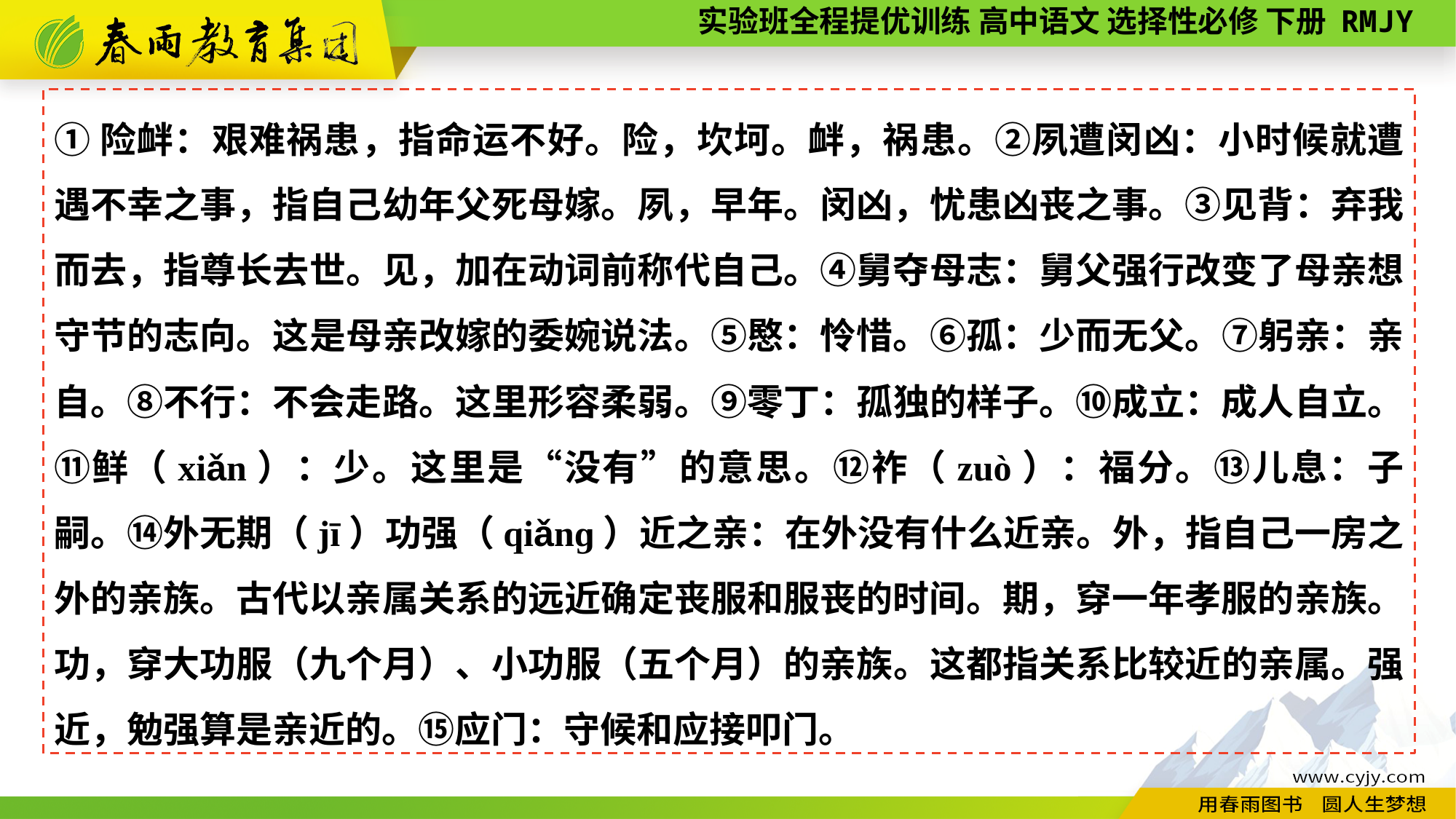

①险衅：艰难祸患，指命运不好。险，坎坷。衅，祸患。②夙遭闵凶：小时候就遭遇不幸之事，指自己幼年父死母嫁。夙，早年。闵凶，忧患凶丧之事。③见背：弃我而去，指尊长去世。见，加在动词前称代自己。④舅夺母志：舅父强行改变了母亲想守节的志向。这是母亲改嫁的委婉说法。⑤愍：怜惜。⑥孤：少而无父。⑦躬亲：亲自。⑧不行：不会走路。这里形容柔弱。⑨零丁：孤独的样子。⑩成立：成人自立。⑪鲜（xiǎn）：少。这里是“没有”的意思。⑫祚（zuò）：福分。⑬儿息：子嗣。⑭外无期（jī）功强（qiǎnɡ）近之亲：在外没有什么近亲。外，指自己一房之外的亲族。古代以亲属关系的远近确定丧服和服丧的时间。期，穿一年孝服的亲族。功，穿大功服（九个月）、小功服（五个月）的亲族。这都指关系比较近的亲属。强近，勉强算是亲近的。⑮应门：守候和应接叩门。